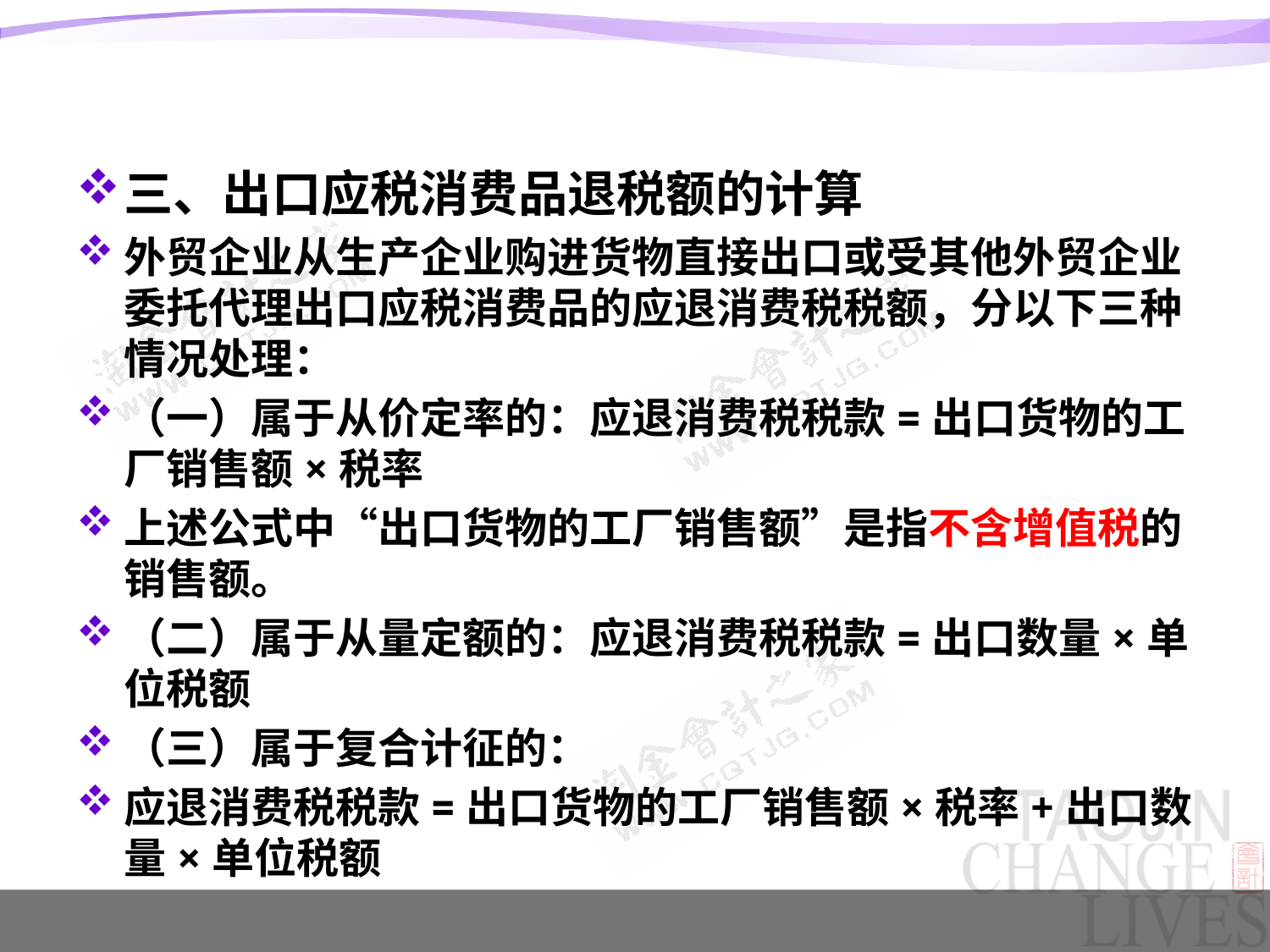

#
三、出口应税消费品退税额的计算
外贸企业从生产企业购进货物直接出口或受其他外贸企业委托代理出口应税消费品的应退消费税税额，分以下三种情况处理：
（一）属于从价定率的：应退消费税税款=出口货物的工厂销售额×税率
上述公式中“出口货物的工厂销售额”是指不含增值税的销售额。
（二）属于从量定额的：应退消费税税款=出口数量×单位税额
（三）属于复合计征的：
应退消费税税款=出口货物的工厂销售额×税率+出口数量×单位税额